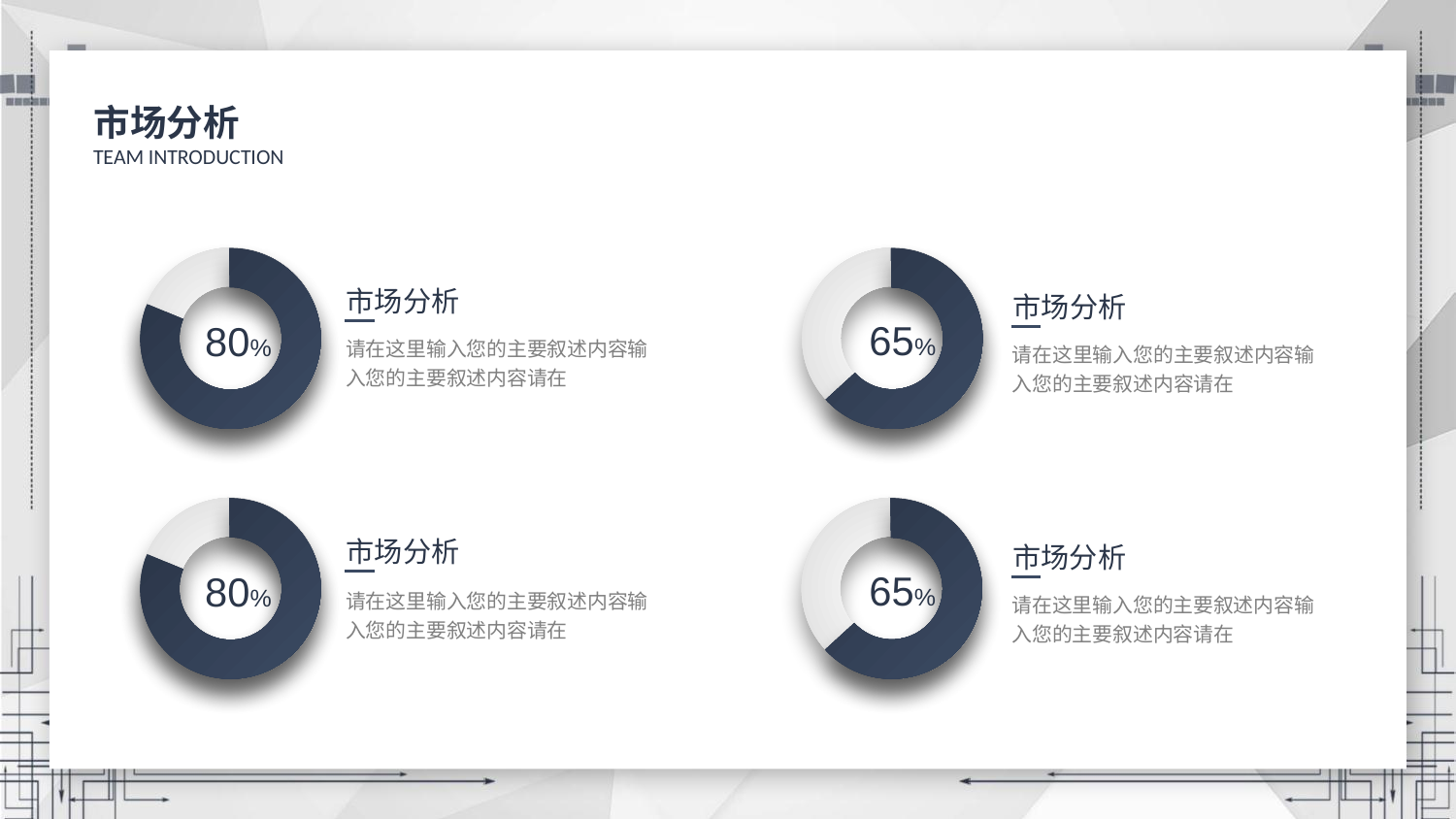

市场分析
TEAM INTRODUCTION

市场分析
65%
请在这里输入您的主要叙述内容输入您的主要叙述内容请在

市场分析
80%
请在这里输入您的主要叙述内容输入您的主要叙述内容请在

市场分析
80%
请在这里输入您的主要叙述内容输入您的主要叙述内容请在

市场分析
65%
请在这里输入您的主要叙述内容输入您的主要叙述内容请在